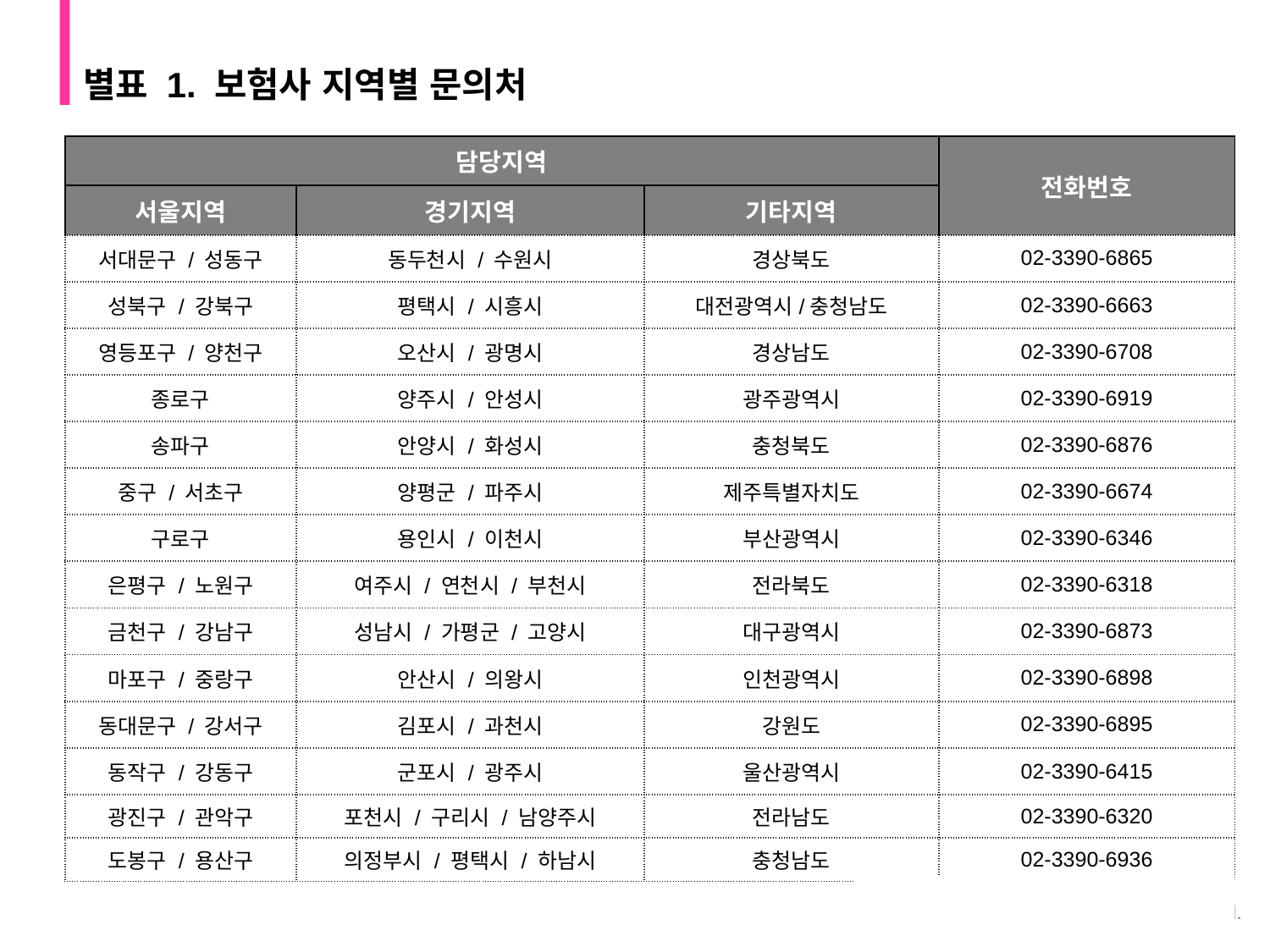

별표 1. 보험사 지역별 문의처
| 담당지역 |  |  | 전화번호 |
| --- | --- | --- | --- |
| 서울지역 | 경기지역 | 기타지역 |  |
| 서대문구 / 성동구 | 동두천시 / 수원시 | 경상북도 | 02-3390-6865 |
| 성북구 / 강북구 | 평택시 / 시흥시 | 대전광역시/충청남도 | 02-3390-6663 |
| 영등포구 / 양천구 | 오산시 / 광명시 | 경상남도 | 02-3390-6708 |
| 종로구 | 양주시 / 안성시 | 광주광역시 | 02-3390-6919 |
| 송파구 | 안양시 / 화성시 | 충청북도 | 02-3390-6876 |
| 중구 / 서초구 | 양평군 / 파주시 | 제주특별자치도 | 02-3390-6674 |
| 구로구 | 용인시 / 이천시 | 부산광역시 | 02-3390-6346 |
| 은평구 / 노원구 | 여주시 / 연천시 / 부천시 | 전라북도 | 02-3390-6318 |
| 금천구 / 강남구 | 성남시 / 가평군 / 고양시 | 대구광역시 | 02-3390-6873 |
| 마포구 / 중랑구 | 안산시 / 의왕시 | 인천광역시 | 02-3390-6898 |
| 동대문구 / 강서구 | 김포시 / 과천시 | 강원도 | 02-3390-6895 |
| 동작구 / 강동구 | 군포시 / 광주시 | 울산광역시 | 02-3390-6415 |
| 광진구 / 관악구 | 포천시 / 구리시 / 남양주시 | 전라남도 | 02-3390-6320 |
| 도봉구 / 용산구 | 의정부시 / 평택시 / 하남시 | 충청남도 | 02-3390-6936 |